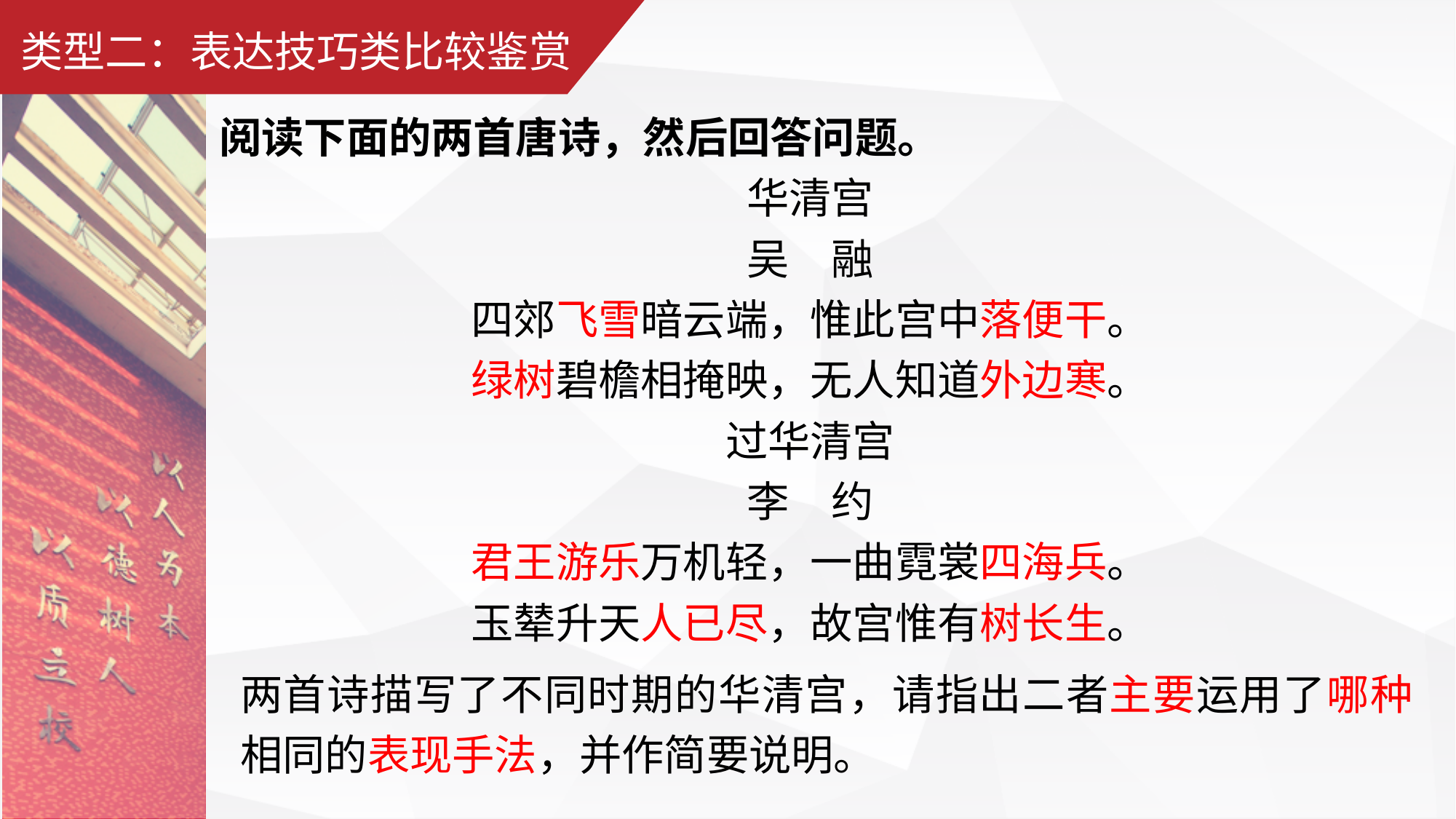

类型二：表达技巧类比较鉴赏
阅读下面的两首唐诗，然后回答问题。
华清宫
吴　融
四郊飞雪暗云端，惟此宫中落便干。
绿树碧檐相掩映，无人知道外边寒。
过华清宫
李　约
君王游乐万机轻，一曲霓裳四海兵。
玉辇升天人已尽，故宫惟有树长生。
两首诗描写了不同时期的华清宫，请指出二者主要运用了哪种相同的表现手法，并作简要说明。